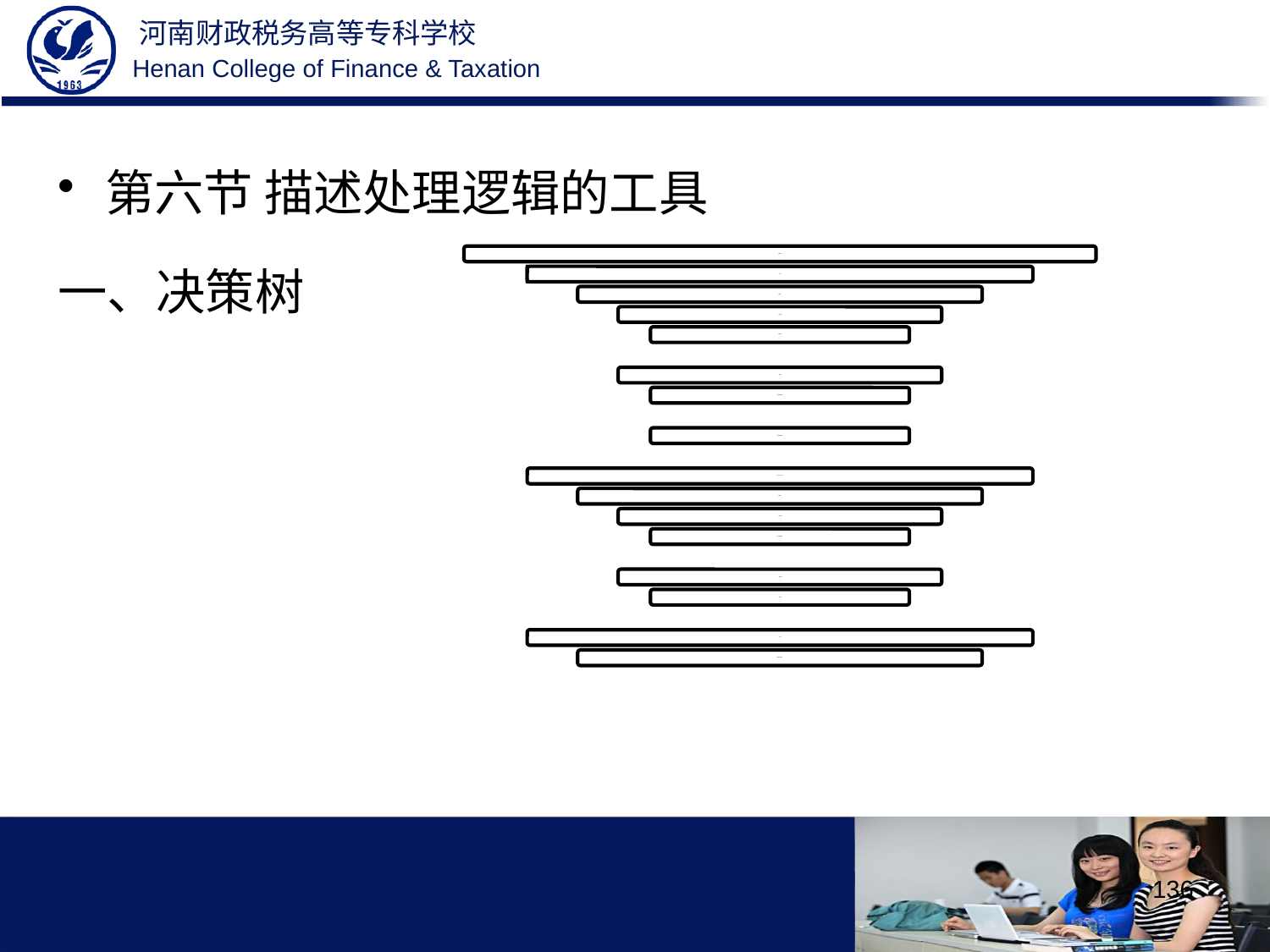

第六节 描述处理逻辑的工具
一、决策树

欠款时间
<=30天
需求量
>30 and <=100天
需求量
>库存量
<=库存量
立即发货
先按库存发货
进货后再补发
<=库存量
>库存量
先付款再发货
不发货
>100天
通知先付欠款
136